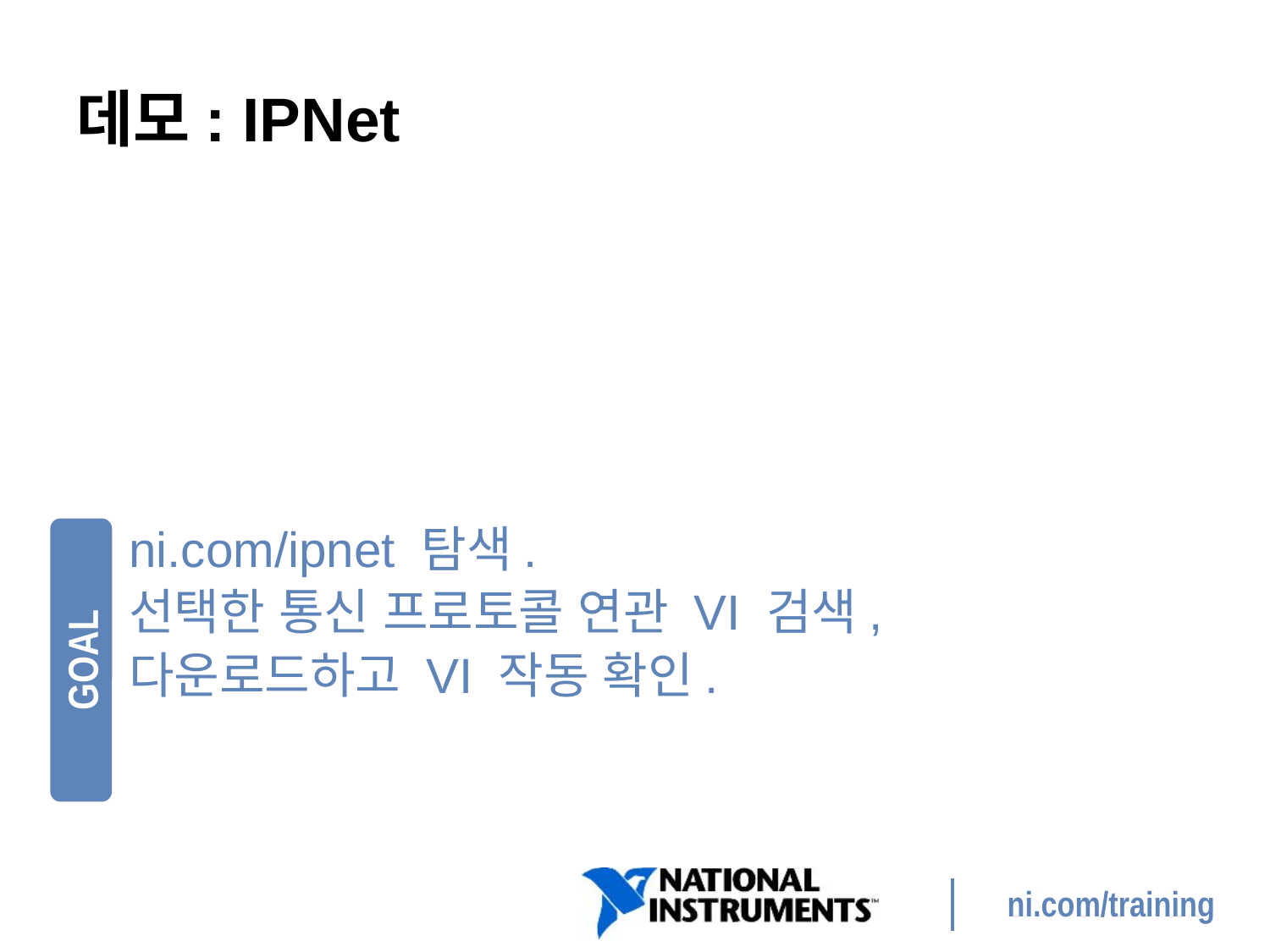

# 데모: IPNet
ni.com/ipnet 탐색.
선택한 통신 프로토콜 연관 VI 검색,
다운로드하고 VI 작동 확인.